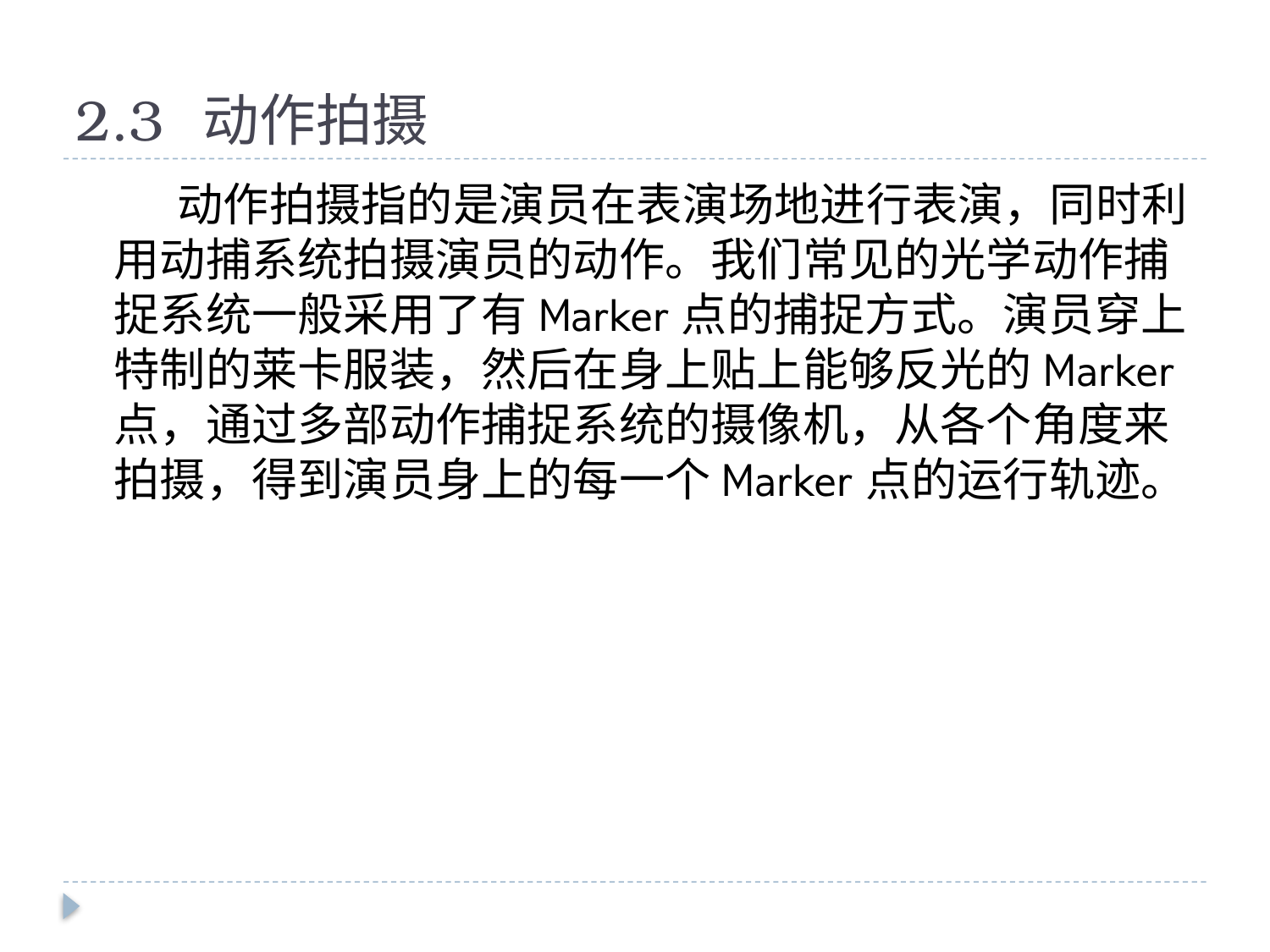

# 2.3	动作拍摄
动作拍摄指的是演员在表演场地进行表演，同时利用动捕系统拍摄演员的动作。我们常见的光学动作捕捉系统一般采用了有Marker点的捕捉方式。演员穿上特制的莱卡服装，然后在身上贴上能够反光的Marker点，通过多部动作捕捉系统的摄像机，从各个角度来拍摄，得到演员身上的每一个Marker点的运行轨迹。